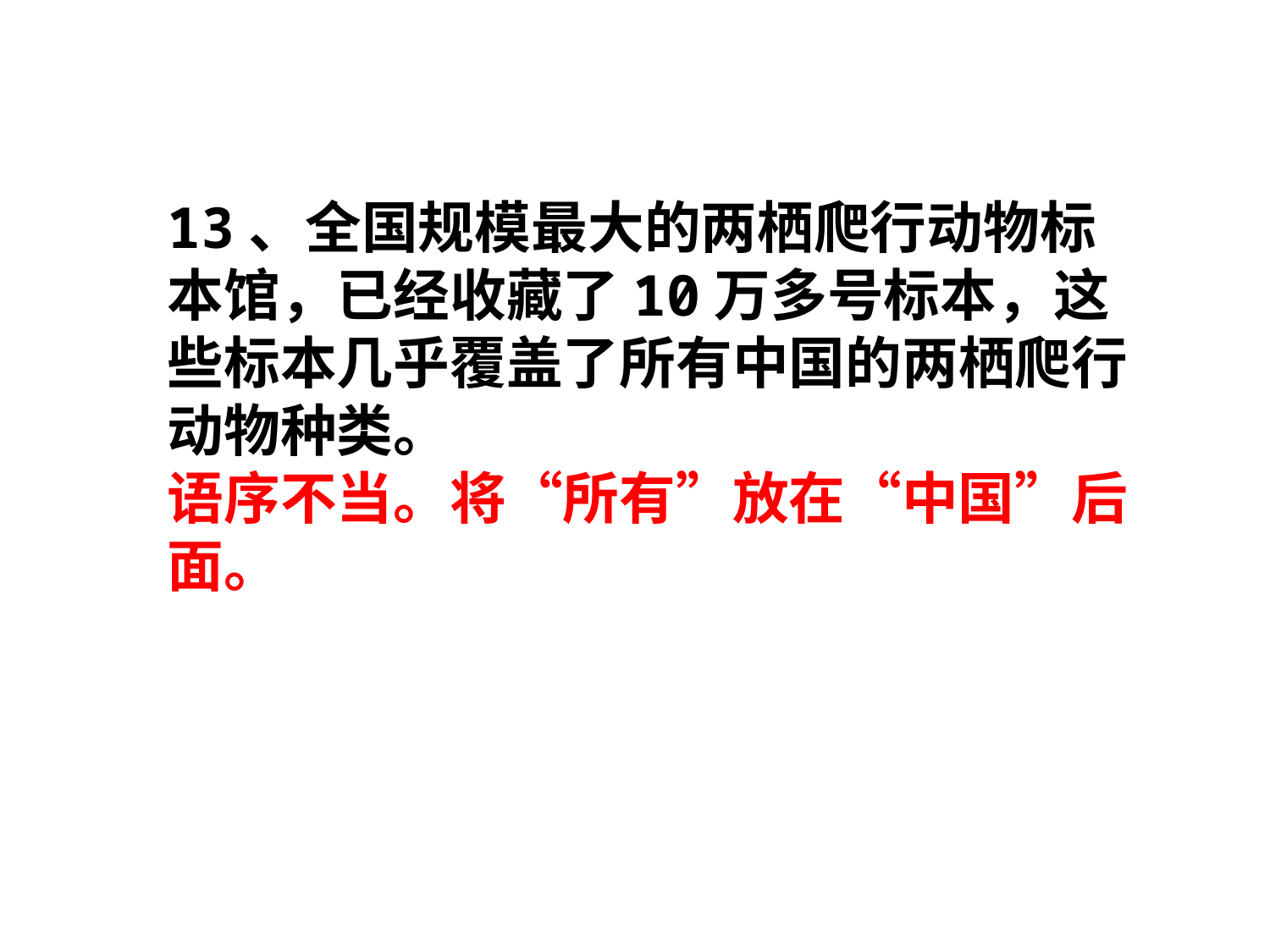

13、全国规模最大的两栖爬行动物标本馆，已经收藏了10万多号标本，这些标本几乎覆盖了所有中国的两栖爬行动物种类。
语序不当。将“所有”放在“中国”后面。